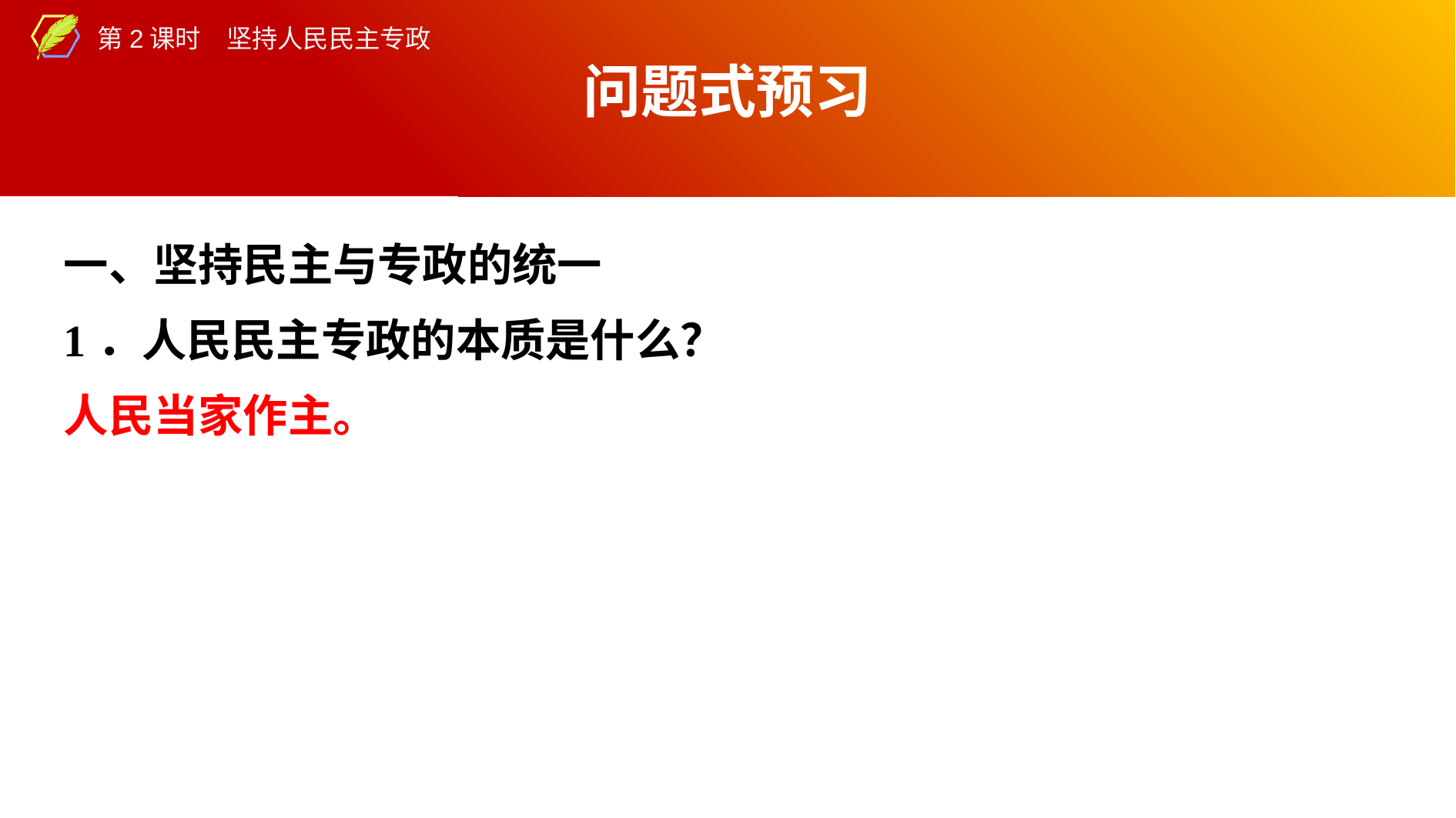

问题式预习
一、坚持民主与专政的统一
1．人民民主专政的本质是什么？
人民当家作主。